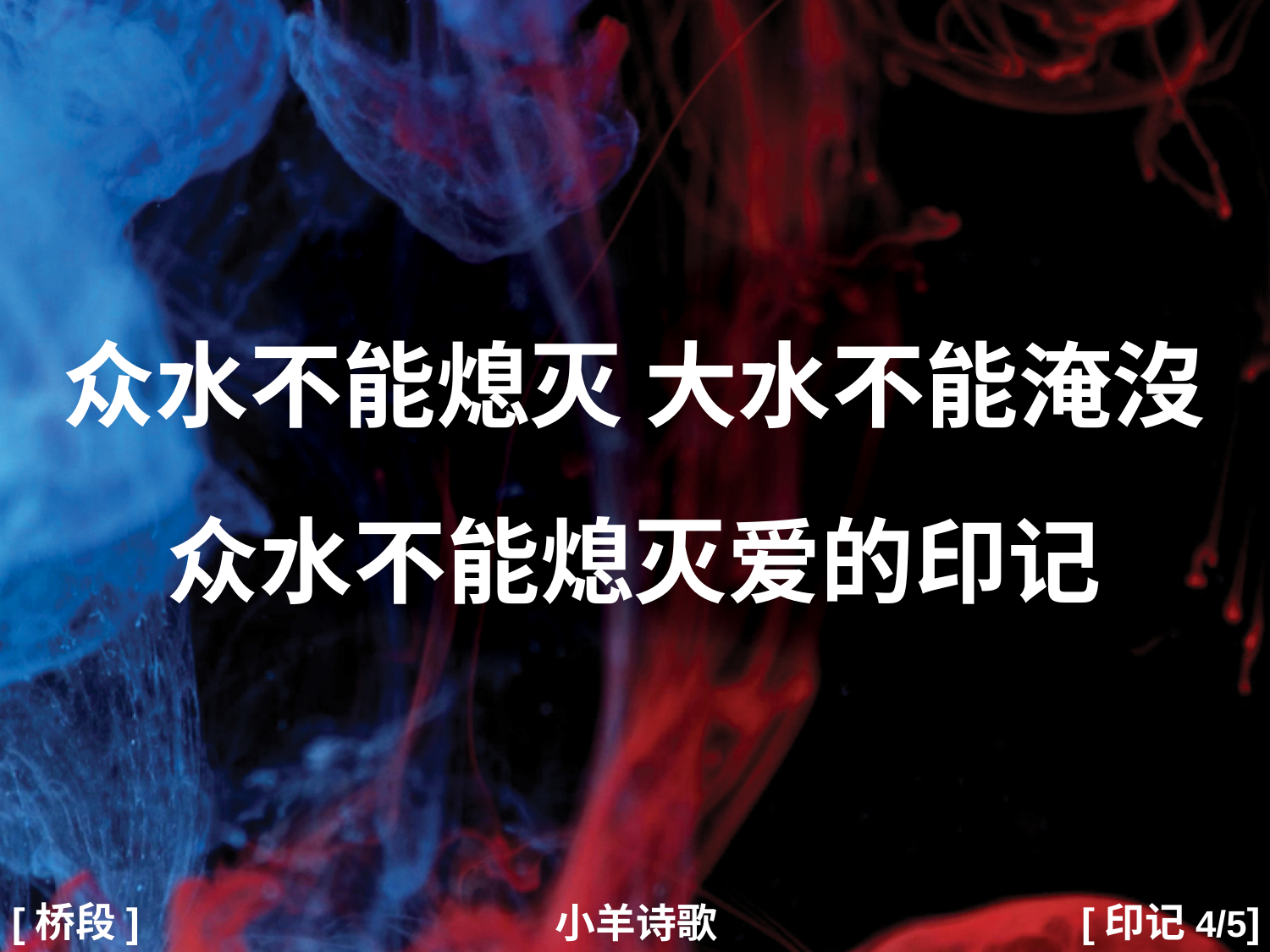

众水不能熄灭 大水不能淹沒

众水不能熄灭爱的印记

#

[桥段]
[印记4/5]
小羊诗歌